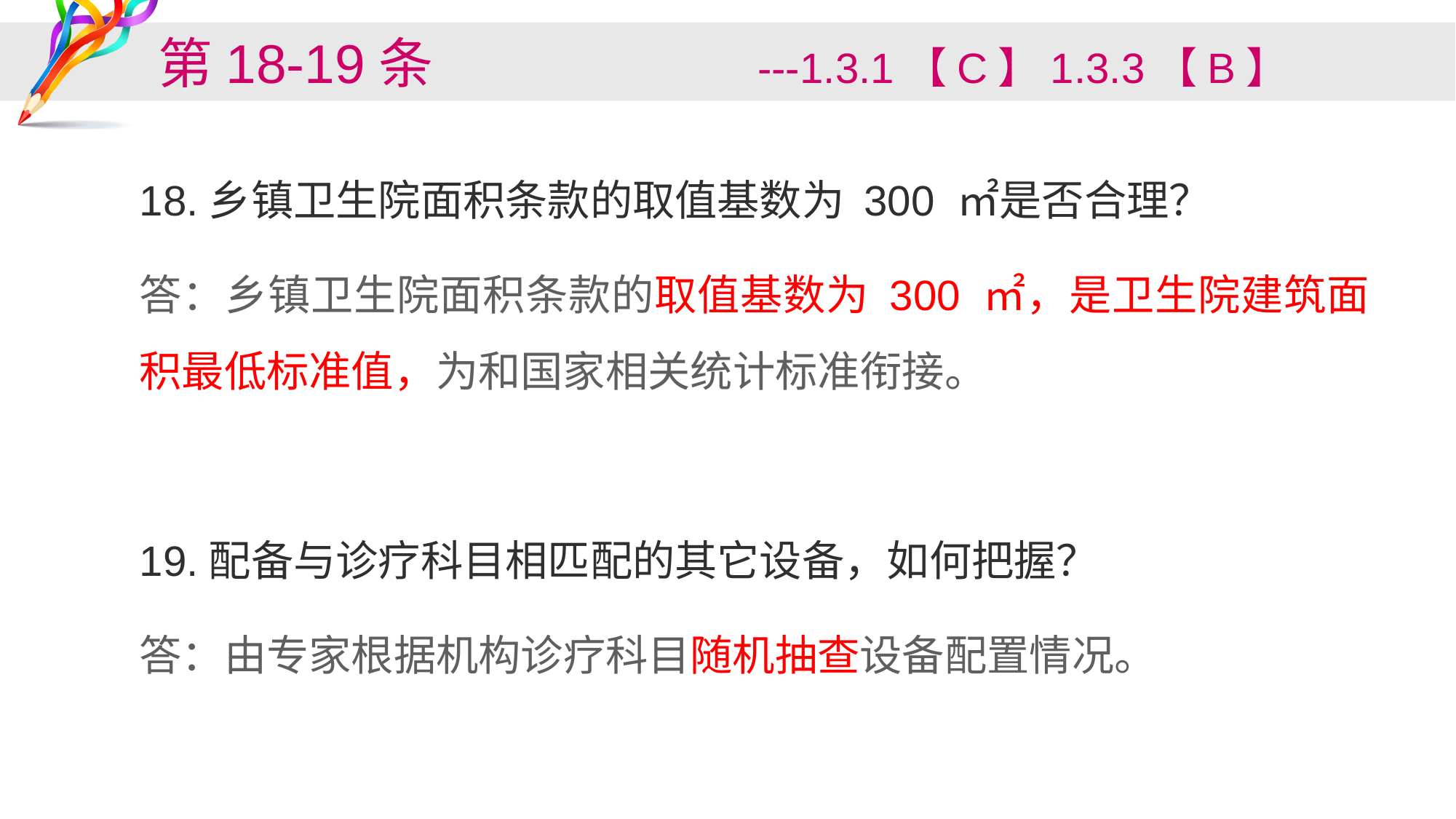

# 第18-19条                          ---1.3.1【C】1.3.3【B】
18.乡镇卫生院面积条款的取值基数为 300 ㎡是否合理？
答：乡镇卫生院面积条款的取值基数为 300 ㎡，是卫生院建筑面积最低标准值，为和国家相关统计标准衔接。

19.配备与诊疗科目相匹配的其它设备，如何把握？
答：由专家根据机构诊疗科目随机抽查设备配置情况。